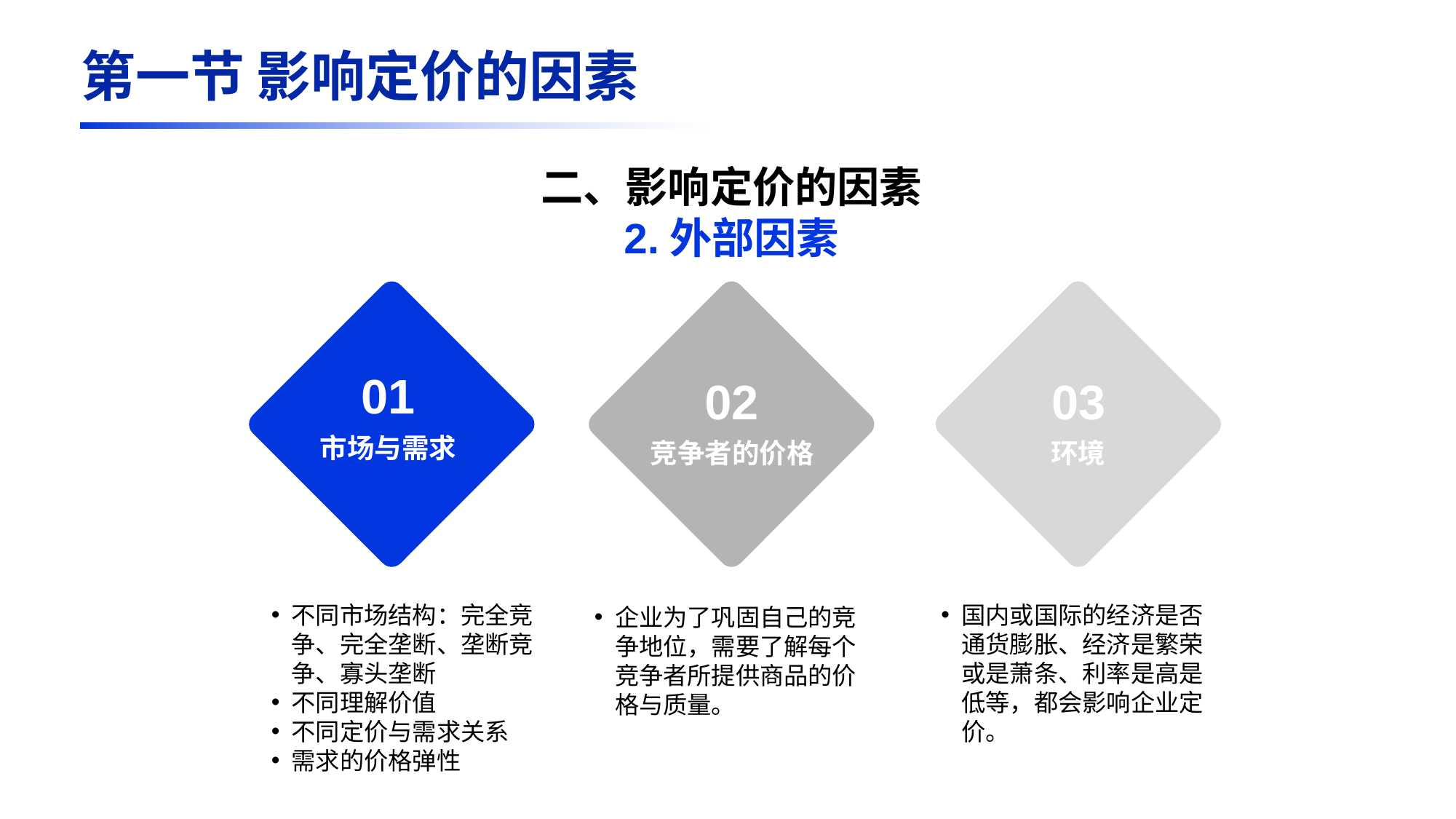

第一节 影响定价的因素
二、影响定价的因素
2.外部因素

01
02
03
市场与需求
竞争者的价格
环境
不同市场结构：完全竞争、完全垄断、垄断竞争、寡头垄断
不同理解价值
不同定价与需求关系
需求的价格弹性
国内或国际的经济是否通货膨胀、经济是繁荣或是萧条、利率是高是低等，都会影响企业定价。
企业为了巩固自己的竞争地位，需要了解每个竞争者所提供商品的价格与质量。